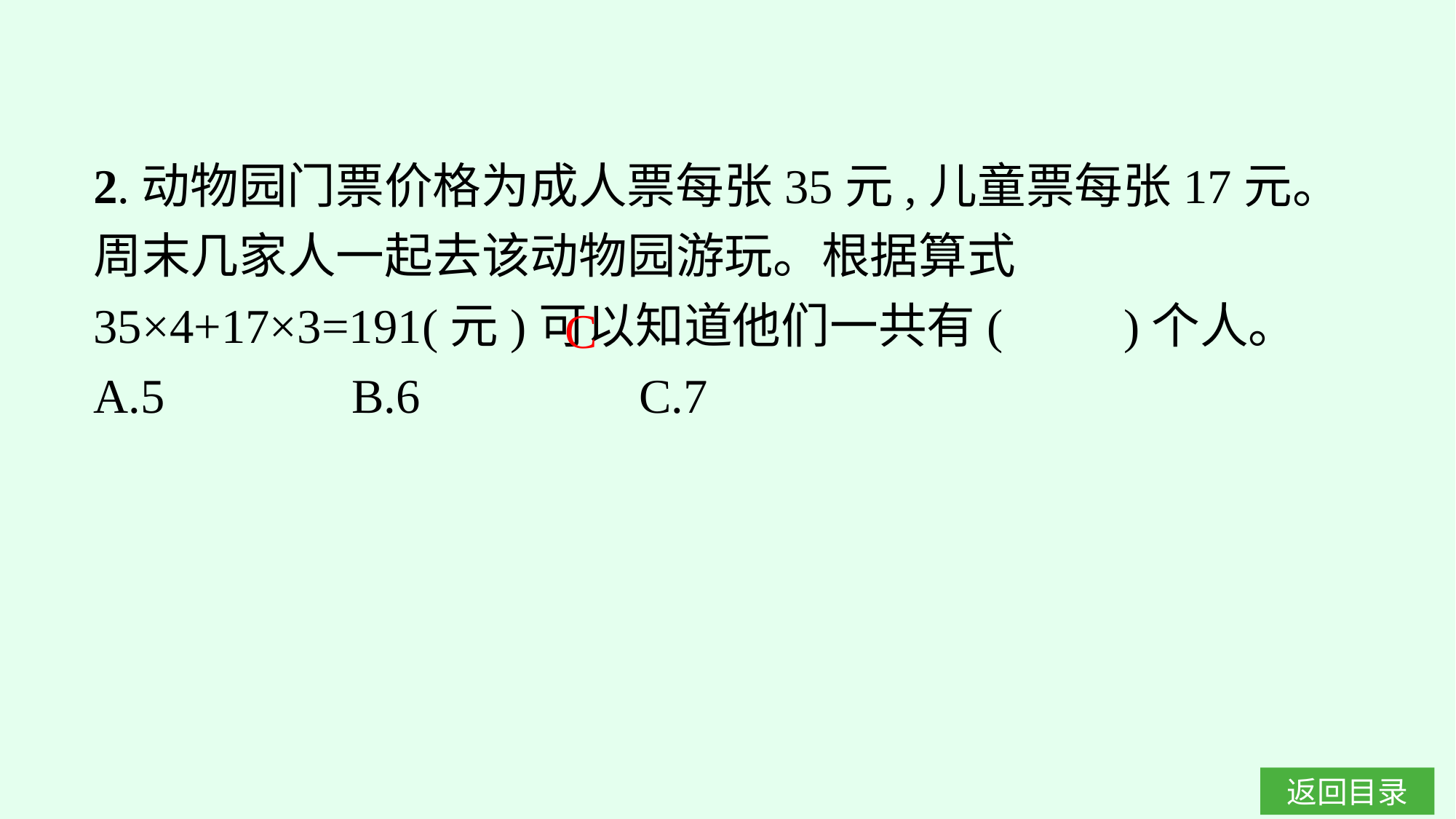

2.动物园门票价格为成人票每张35元,儿童票每张17元。周末几家人一起去该动物园游玩。根据算式35×4+17×3=191(元)可以知道他们一共有(　　)个人。
A.5		B.6			C.7
C